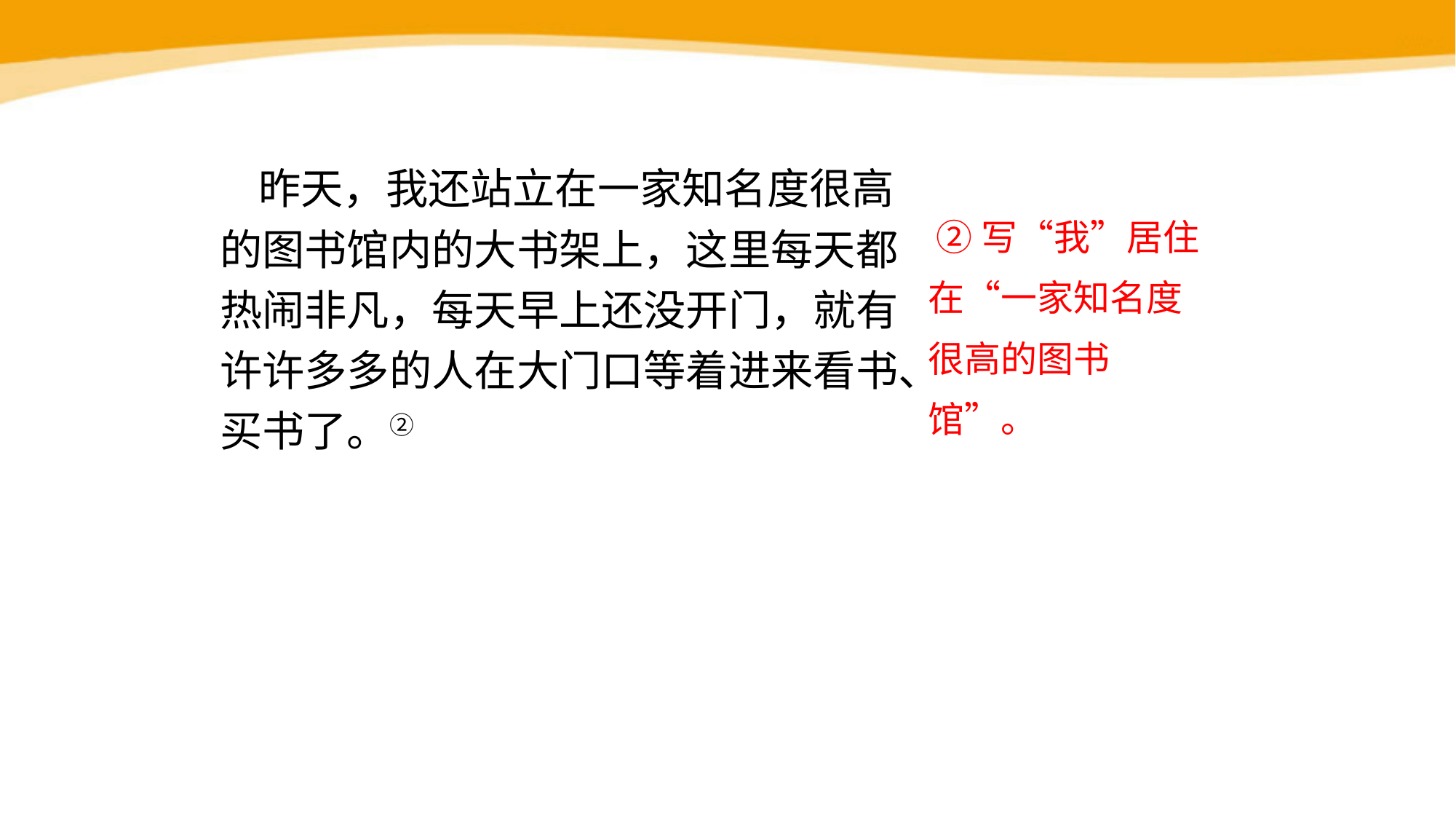

昨天，我还站立在一家知名度很高的图书馆内的大书架上，这里每天都热闹非凡，每天早上还没开门，就有许许多多的人在大门口等着进来看书、买书了。②
 ②写“我”居住在“一家知名度很高的图书馆”。